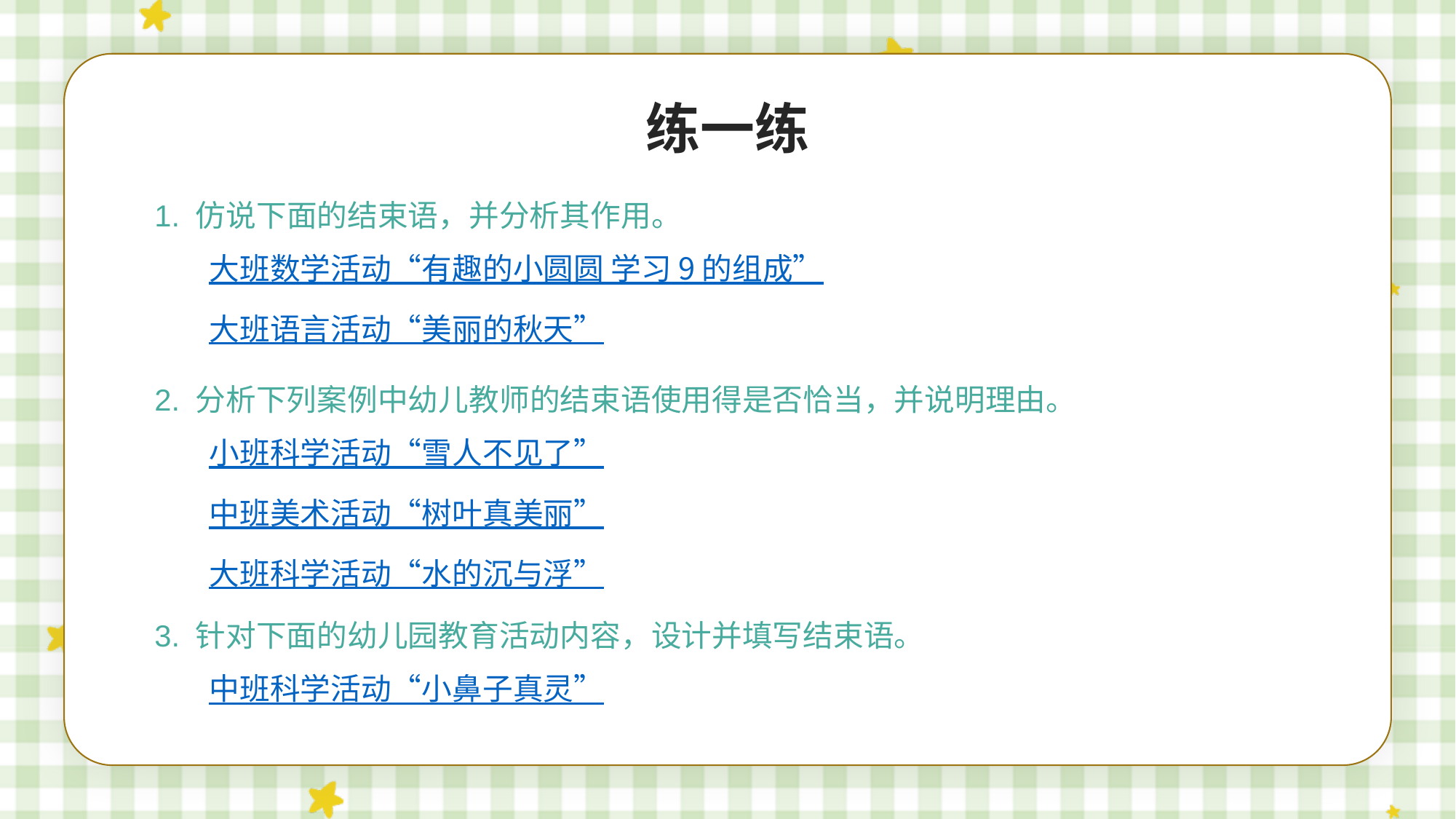

练一练
1. 仿说下面的结束语，并分析其作用。
大班数学活动“有趣的小圆圆 学习 9 的组成”
大班语言活动“美丽的秋天”
2. 分析下列案例中幼儿教师的结束语使用得是否恰当，并说明理由。
小班科学活动“雪人不见了”
中班美术活动“树叶真美丽”
大班科学活动“水的沉与浮”
3. 针对下面的幼儿园教育活动内容，设计并填写结束语。
中班科学活动“小鼻子真灵”